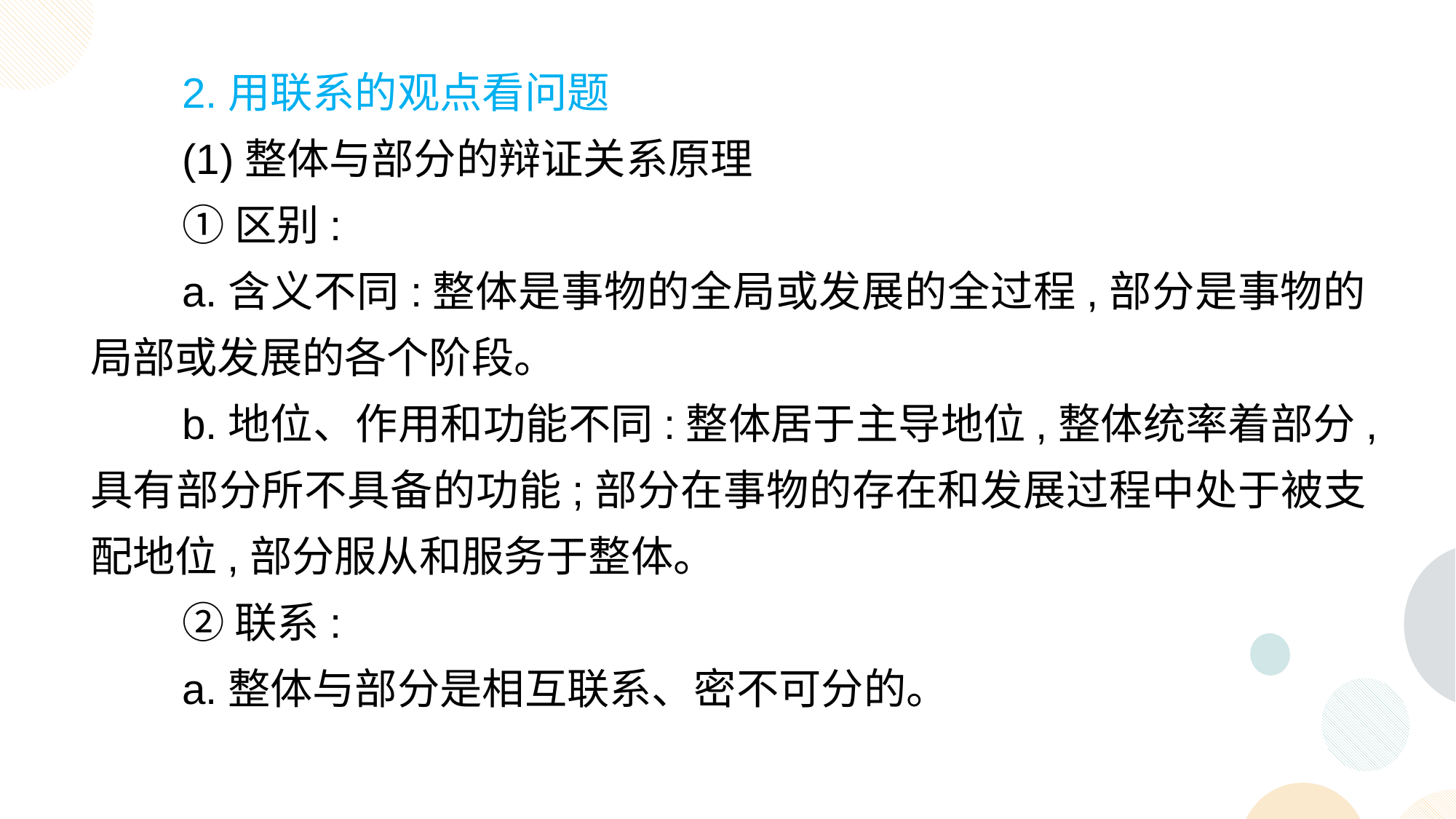

2.用联系的观点看问题
(1)整体与部分的辩证关系原理
①区别:
a.含义不同:整体是事物的全局或发展的全过程,部分是事物的局部或发展的各个阶段。
b.地位、作用和功能不同:整体居于主导地位,整体统率着部分,具有部分所不具备的功能;部分在事物的存在和发展过程中处于被支配地位,部分服从和服务于整体。
②联系:
a.整体与部分是相互联系、密不可分的。